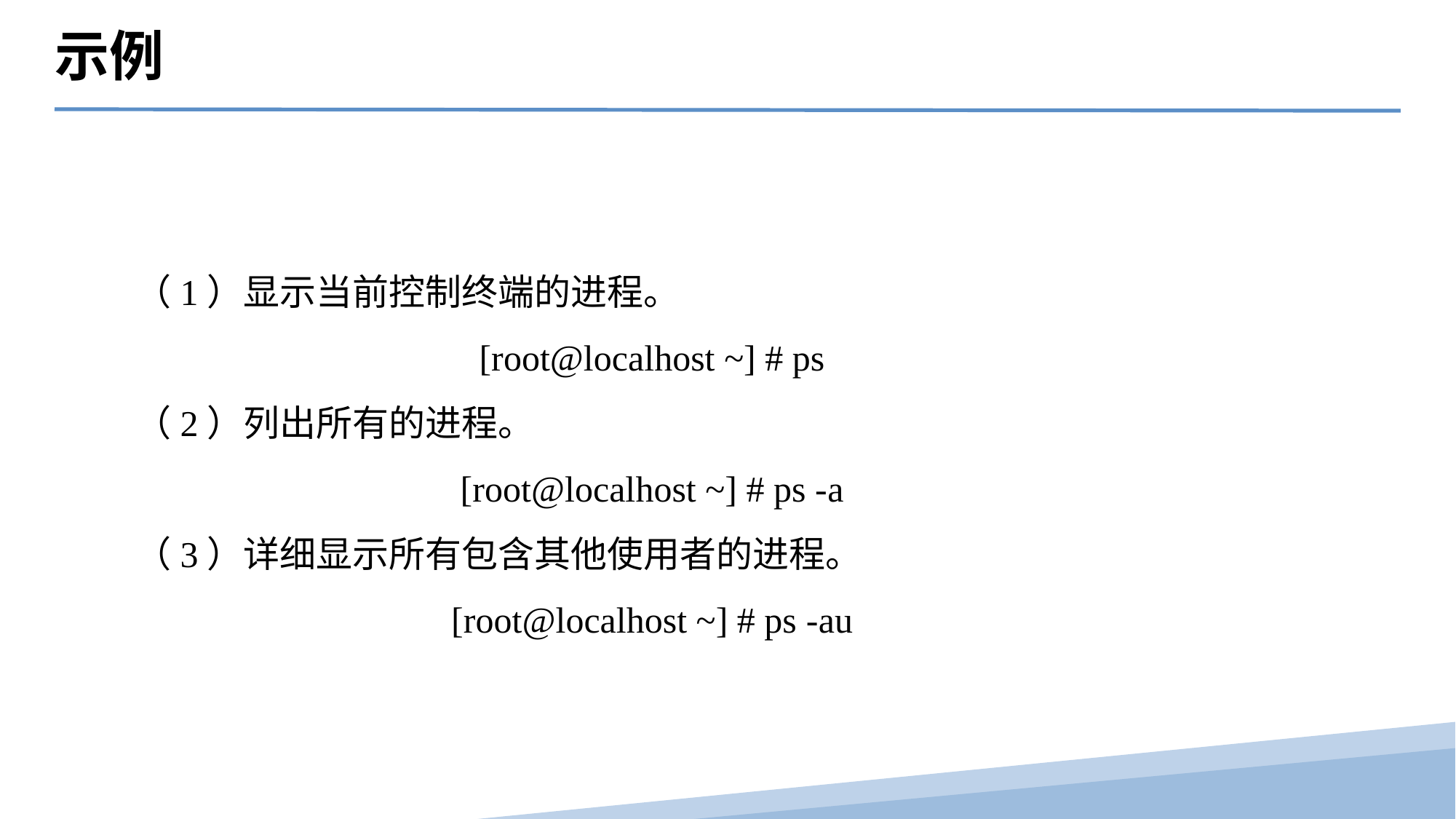

示例
（1）显示当前控制终端的进程。
[root@localhost ~] # ps
（2）列出所有的进程。
[root@localhost ~] # ps -a
（3）详细显示所有包含其他使用者的进程。
[root@localhost ~] # ps -au